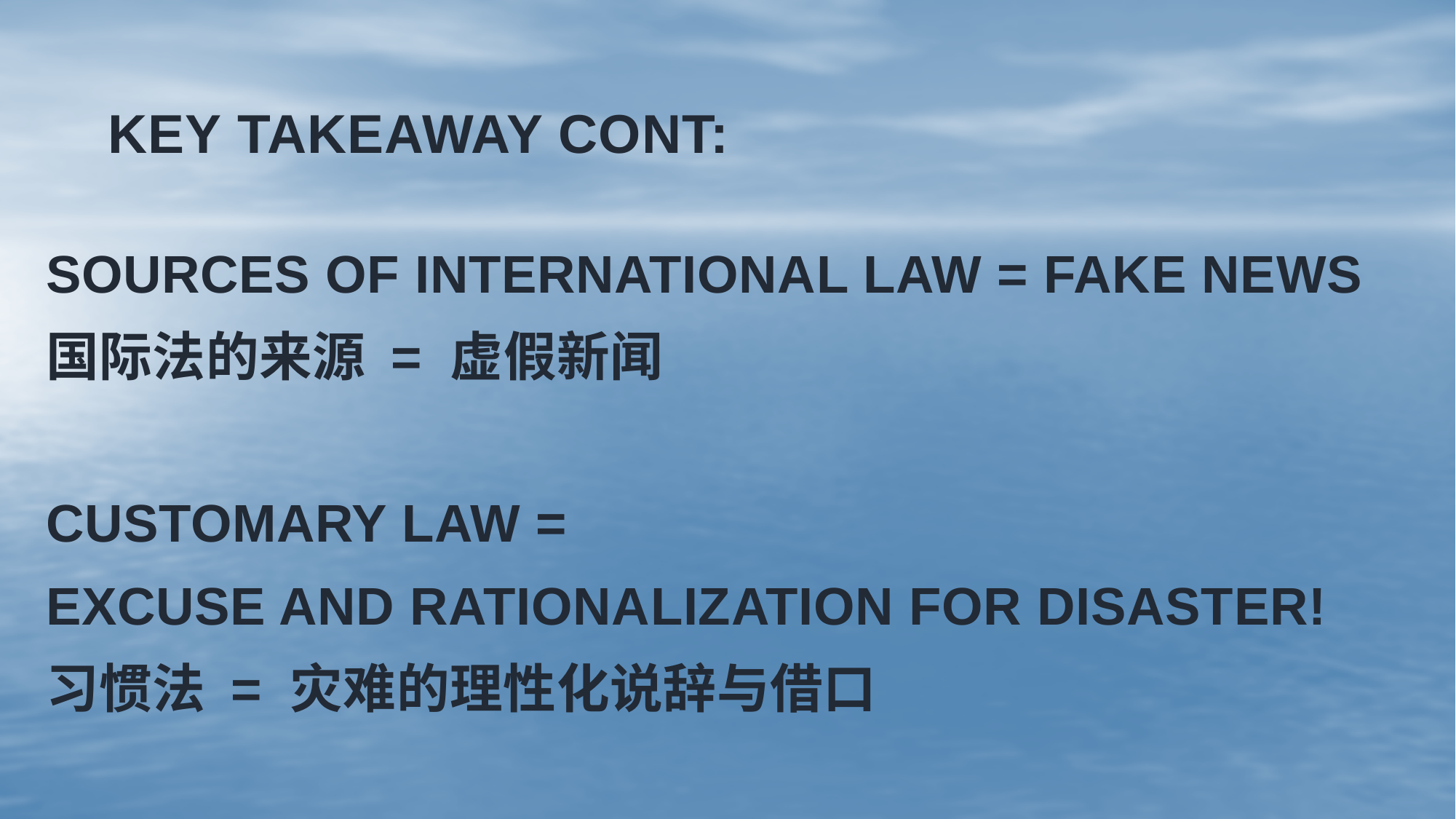

# Key takeaway cont:
SOURCES OF INTERNATIONAL LAW = FAKE NEWS
国际法的来源 = 虚假新闻

CUSTOMARY LAW =
EXCUSE AND RATIONALIZATION FOR DISASTER!
习惯法 = 灾难的理性化说辞与借口